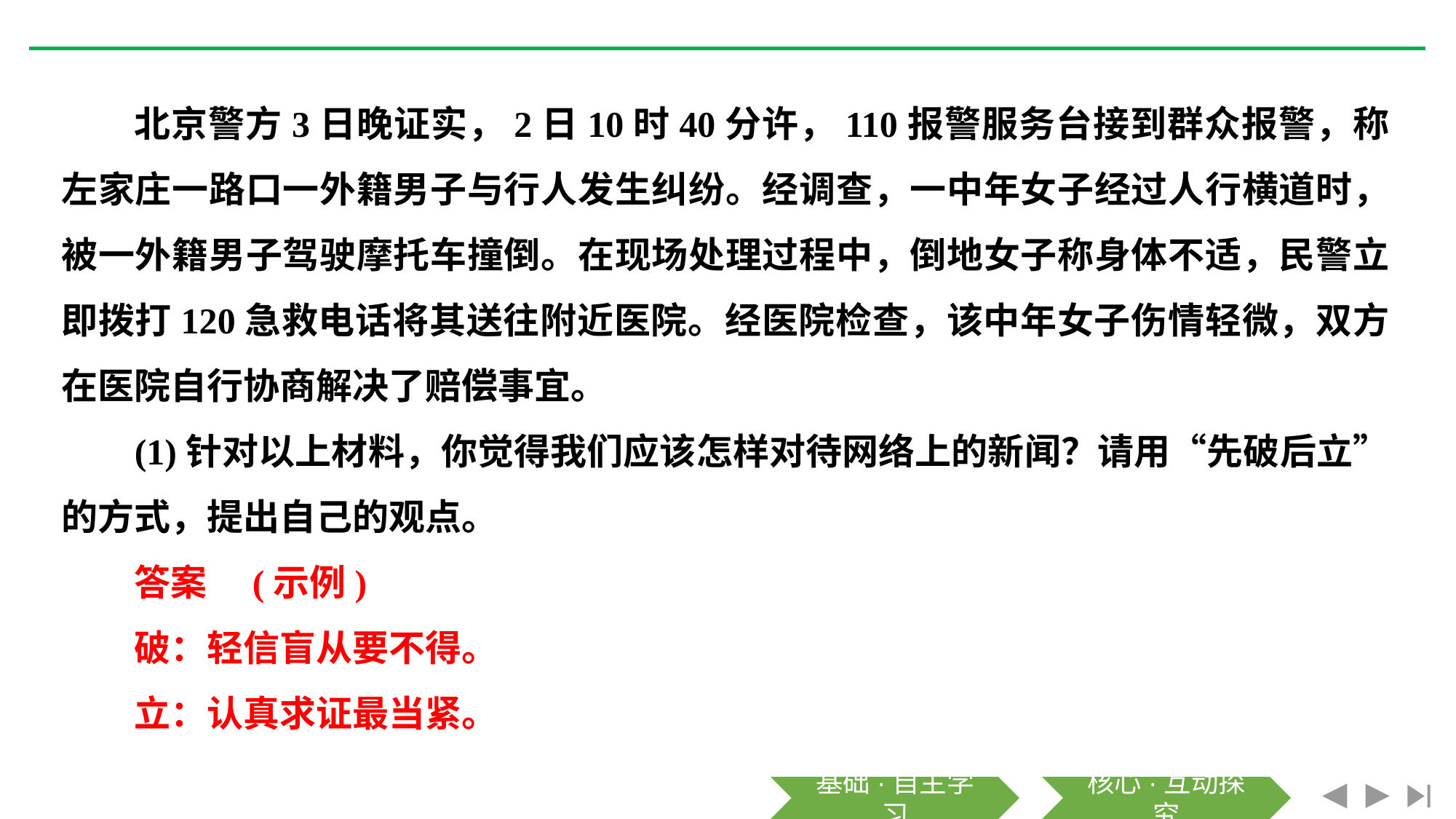

北京警方3日晚证实，2日10时40分许，110报警服务台接到群众报警，称左家庄一路口一外籍男子与行人发生纠纷。经调查，一中年女子经过人行横道时，被一外籍男子驾驶摩托车撞倒。在现场处理过程中，倒地女子称身体不适，民警立即拨打120急救电话将其送往附近医院。经医院检查，该中年女子伤情轻微，双方在医院自行协商解决了赔偿事宜。
(1)针对以上材料，你觉得我们应该怎样对待网络上的新闻？请用“先破后立”的方式，提出自己的观点。
答案　(示例)
破：轻信盲从要不得。
立：认真求证最当紧。